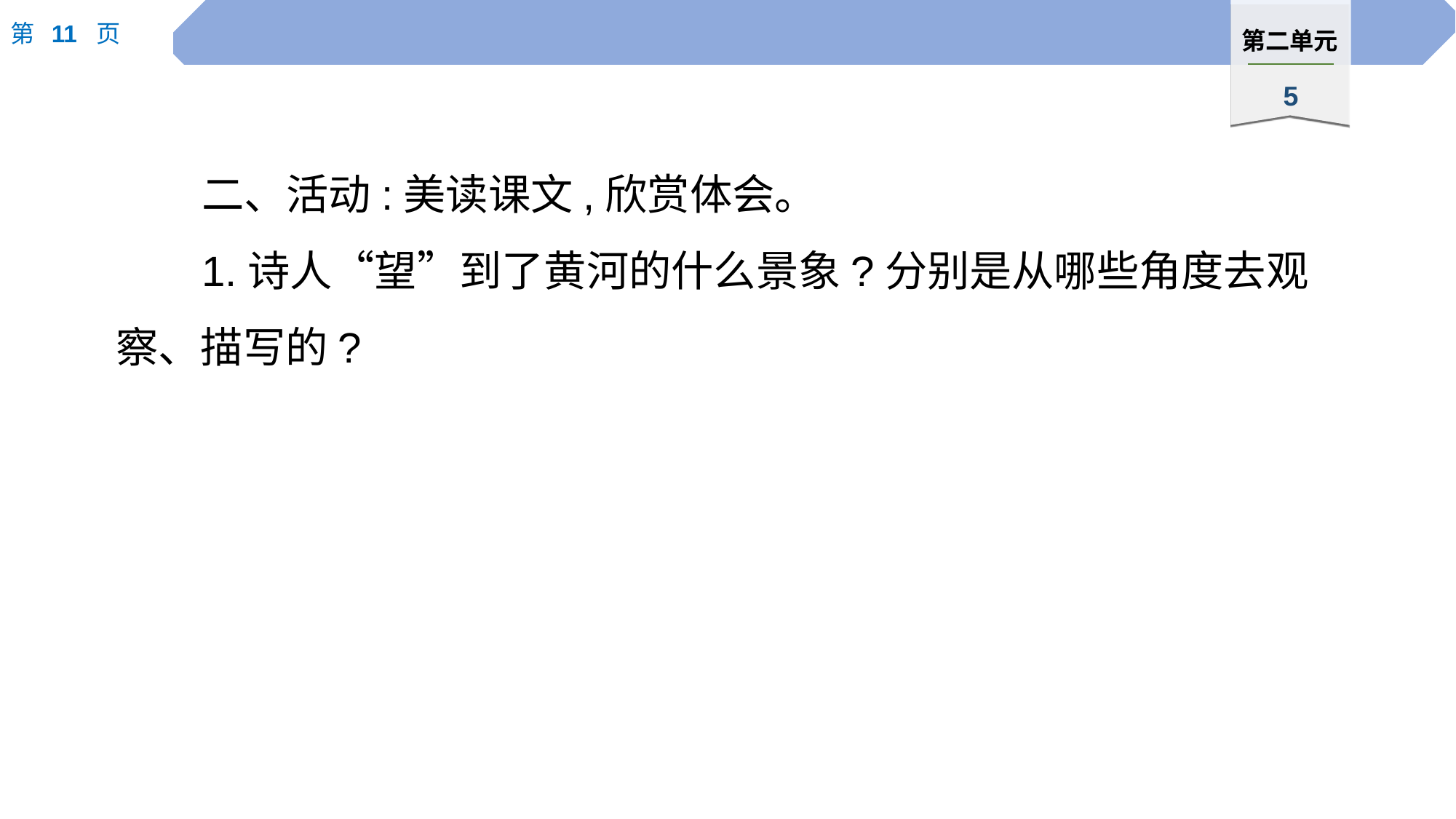

二、活动:美读课文,欣赏体会。
1.诗人“望”到了黄河的什么景象?分别是从哪些角度去观察、描写的?